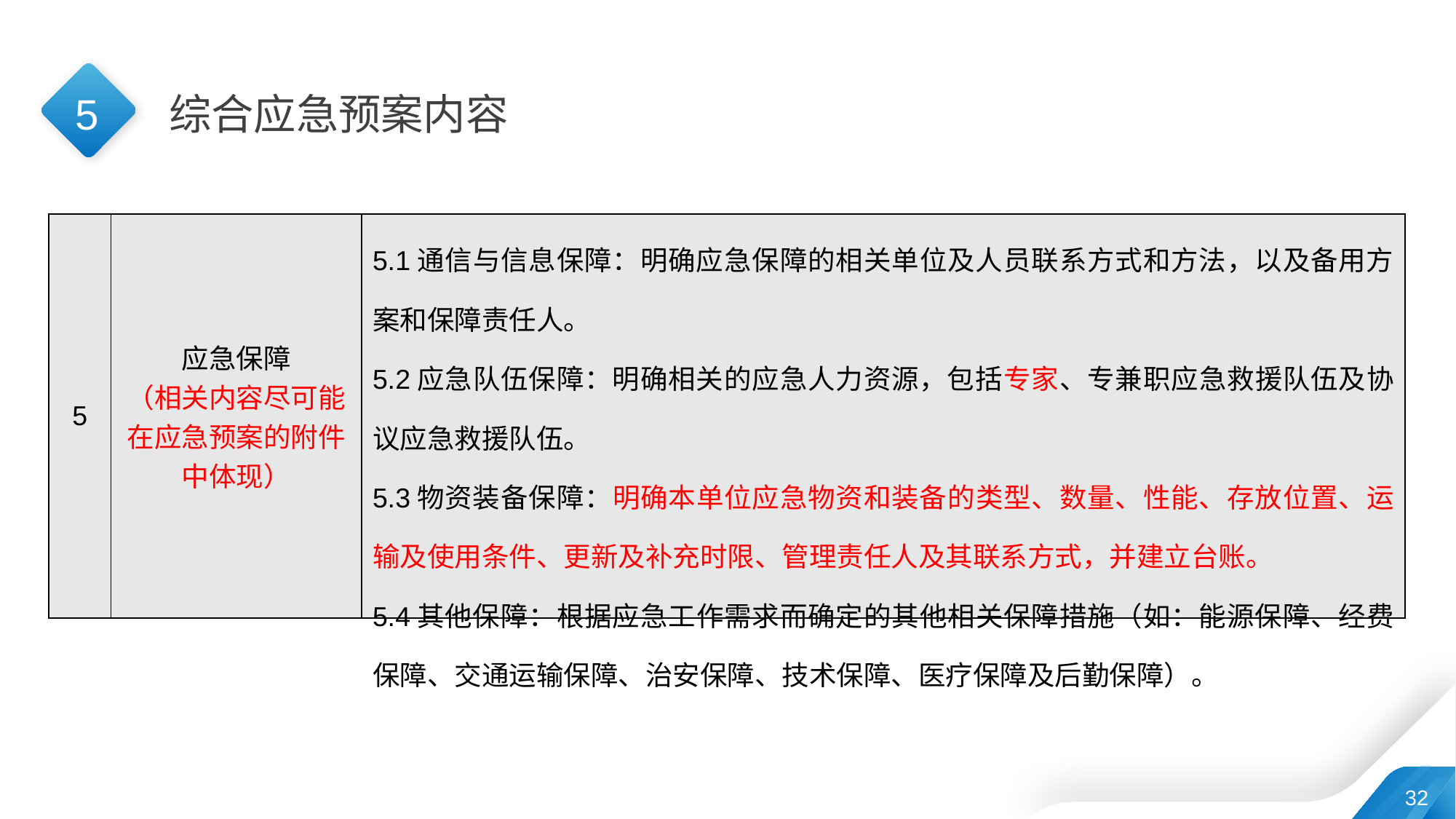

5
综合应急预案内容
| 5 | 应急保障 （相关内容尽可能在应急预案的附件中体现） | 5.1通信与信息保障：明确应急保障的相关单位及人员联系方式和方法，以及备用方案和保障责任人。 5.2应急队伍保障：明确相关的应急人力资源，包括专家、专兼职应急救援队伍及协议应急救援队伍。 5.3物资装备保障：明确本单位应急物资和装备的类型、数量、性能、存放位置、运输及使用条件、更新及补充时限、管理责任人及其联系方式，并建立台账。 5.4其他保障：根据应急工作需求而确定的其他相关保障措施（如：能源保障、经费保障、交通运输保障、治安保障、技术保障、医疗保障及后勤保障）。 |
| --- | --- | --- |